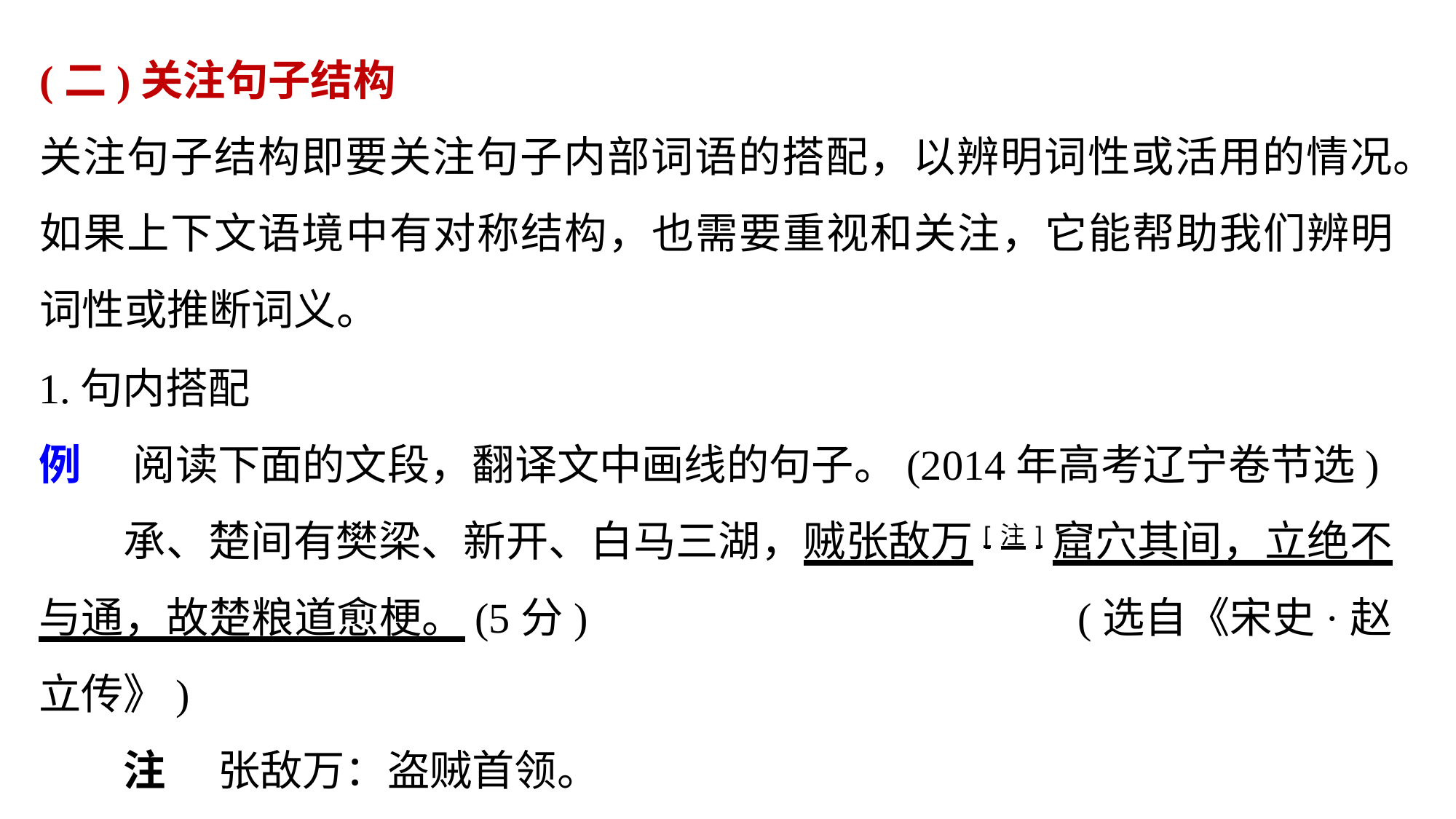

(二)关注句子结构
关注句子结构即要关注句子内部词语的搭配，以辨明词性或活用的情况。如果上下文语境中有对称结构，也需要重视和关注，它能帮助我们辨明词性或推断词义。
1.句内搭配
例 　阅读下面的文段，翻译文中画线的句子。(2014年高考辽宁卷节选)
承、楚间有樊梁、新开、白马三湖，贼张敌万[注]窟穴其间，立绝不与通，故楚粮道愈梗。(5分)				     (选自《宋史·赵立传》)
注 　张敌万：盗贼首领。